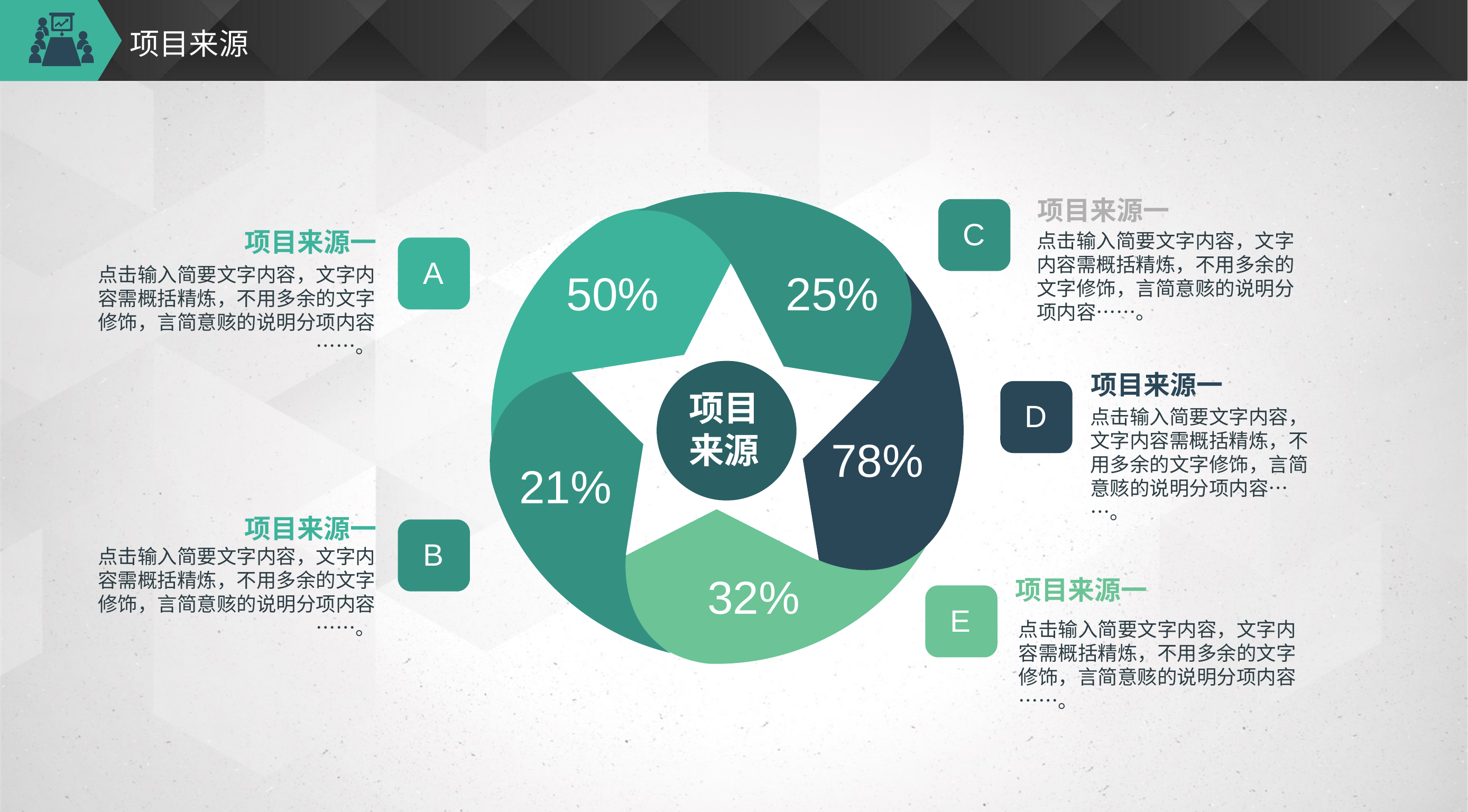

# 项目来源

25%
项目来源一

C
点击输入简要文字内容，文字内容需概括精炼，不用多余的文字修饰，言简意赅的说明分项内容……。

50%
项目来源一

A
点击输入简要文字内容，文字内容需概括精炼，不用多余的文字修饰，言简意赅的说明分项内容……。

78%

项目来源一

D
点击输入简要文字内容，文字内容需概括精炼，不用多余的文字修饰，言简意赅的说明分项内容……。

21%
项目来源

32%
项目来源一

B
点击输入简要文字内容，文字内容需概括精炼，不用多余的文字修饰，言简意赅的说明分项内容……。
项目来源一

E
点击输入简要文字内容，文字内容需概括精炼，不用多余的文字修饰，言简意赅的说明分项内容……。